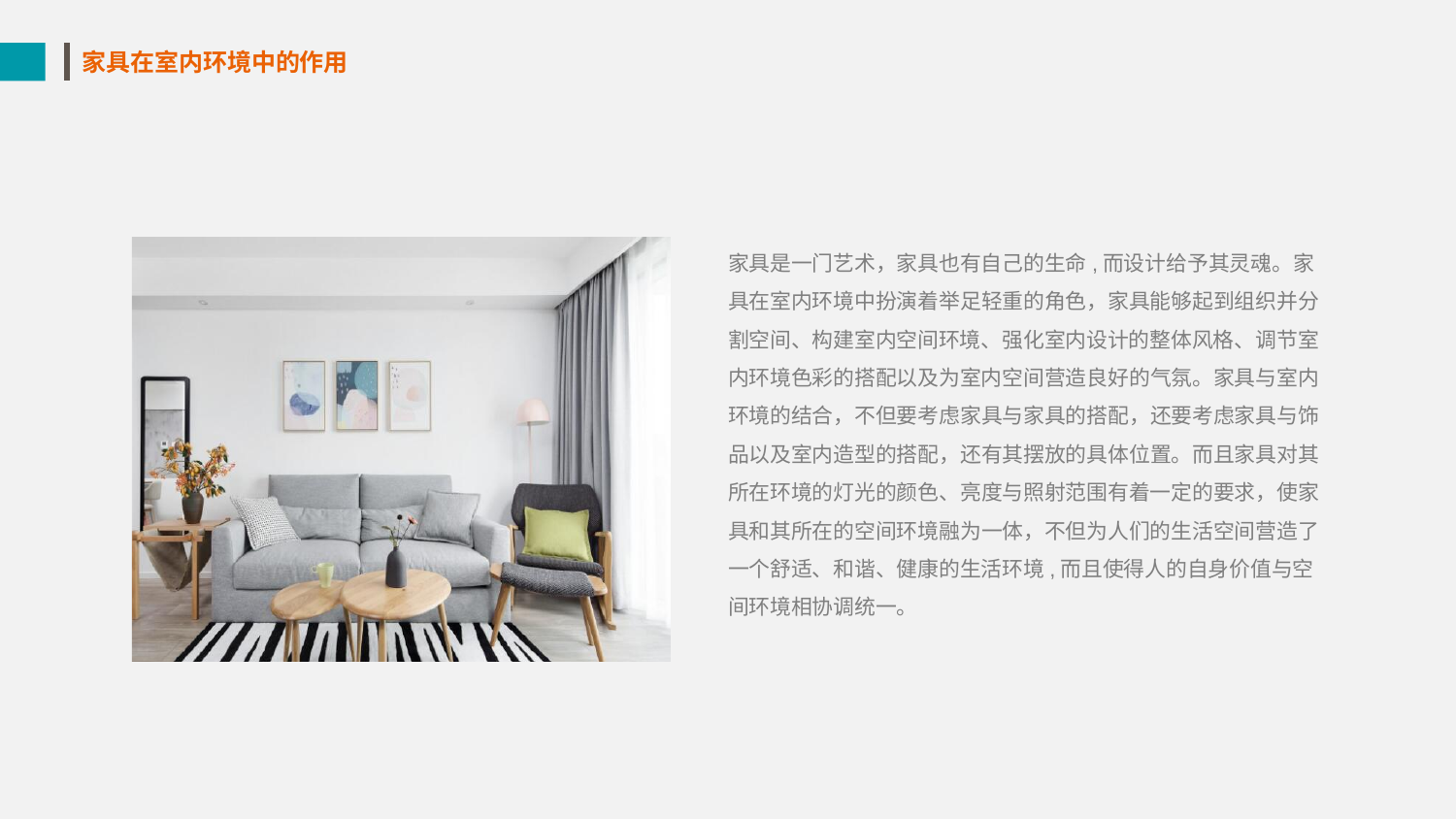

家具在室内环境中的作用

家具是一门艺术，家具也有自己的生命,而设计给予其灵魂。家具在室内环境中扮演着举足轻重的角色，家具能够起到组织并分割空间、构建室内空间环境、强化室内设计的整体风格、调节室内环境色彩的搭配以及为室内空间营造良好的气氛。家具与室内环境的结合，不但要考虑家具与家具的搭配，还要考虑家具与饰品以及室内造型的搭配，还有其摆放的具体位置。而且家具对其所在环境的灯光的颜色、亮度与照射范围有着一定的要求，使家具和其所在的空间环境融为一体，不但为人们的生活空间营造了一个舒适、和谐、健康的生活环境,而且使得人的自身价值与空间环境相协调统一。